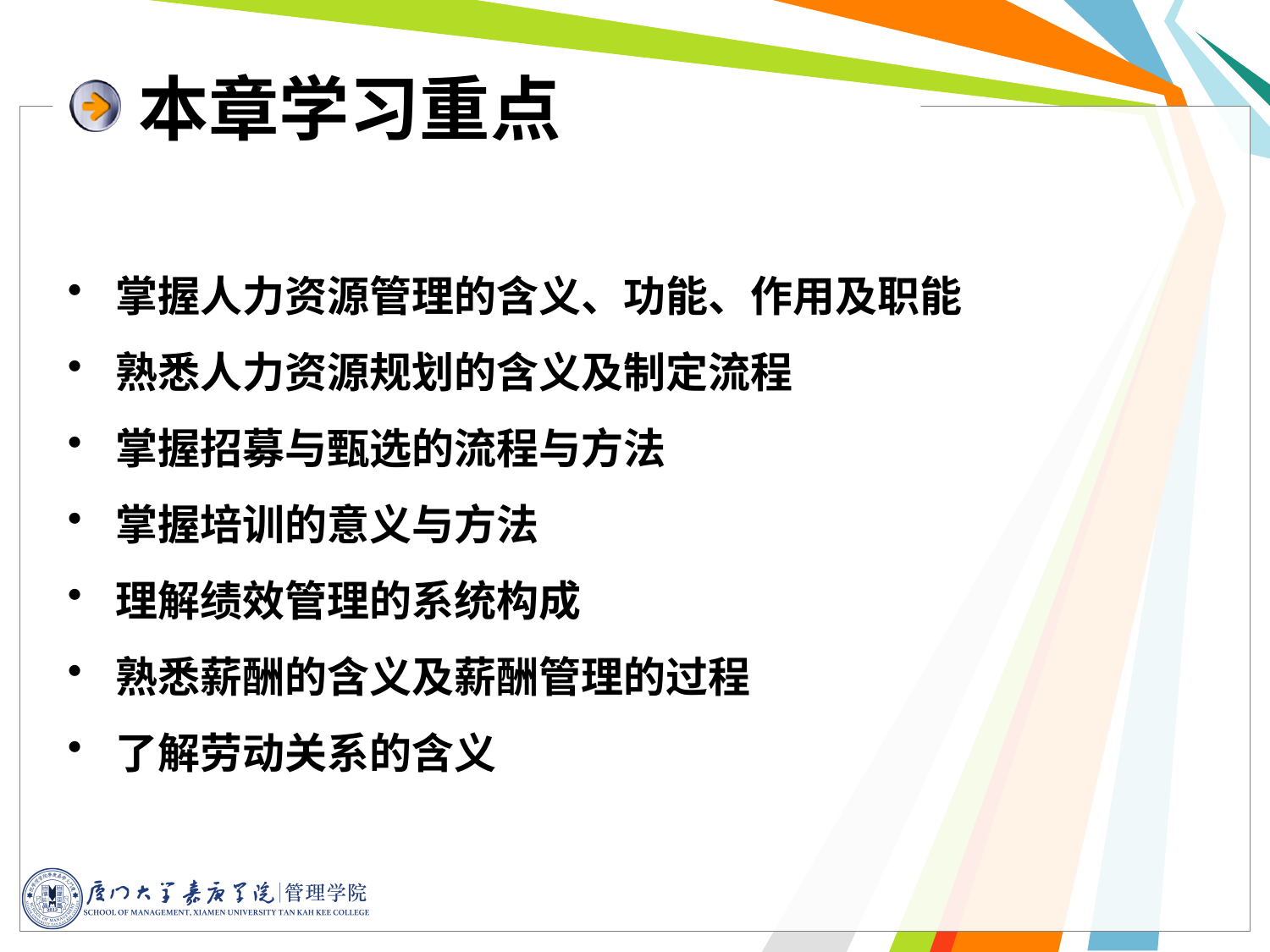

# 本章学习重点
掌握人力资源管理的含义、功能、作用及职能
熟悉人力资源规划的含义及制定流程
掌握招募与甄选的流程与方法
掌握培训的意义与方法
理解绩效管理的系统构成
熟悉薪酬的含义及薪酬管理的过程
了解劳动关系的含义